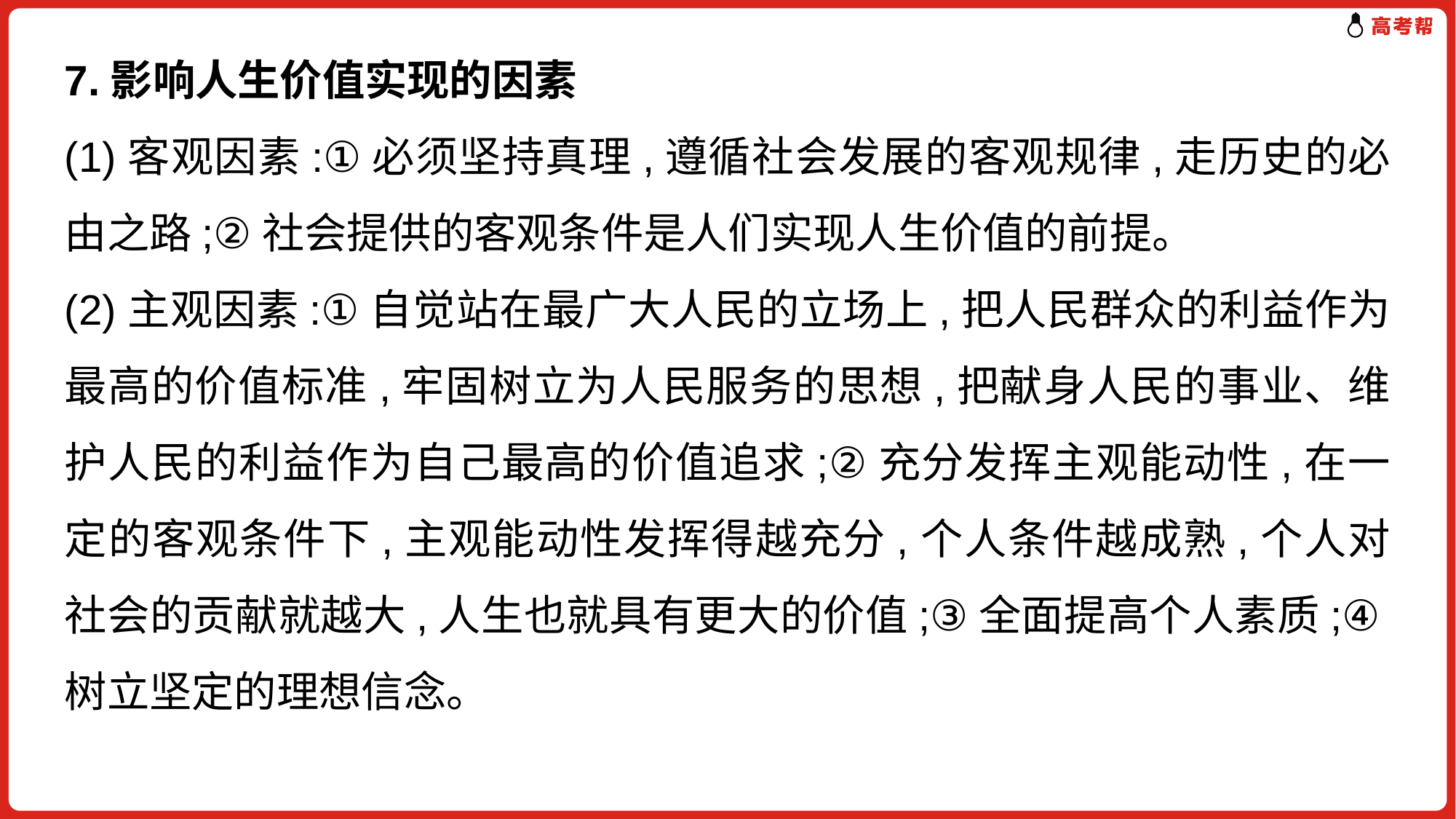

7.影响人生价值实现的因素
(1)客观因素:①必须坚持真理,遵循社会发展的客观规律,走历史的必由之路;②社会提供的客观条件是人们实现人生价值的前提。
(2)主观因素:①自觉站在最广大人民的立场上,把人民群众的利益作为最高的价值标准,牢固树立为人民服务的思想,把献身人民的事业、维护人民的利益作为自己最高的价值追求;②充分发挥主观能动性,在一定的客观条件下,主观能动性发挥得越充分,个人条件越成熟,个人对社会的贡献就越大,人生也就具有更大的价值;③全面提高个人素质;④树立坚定的理想信念。